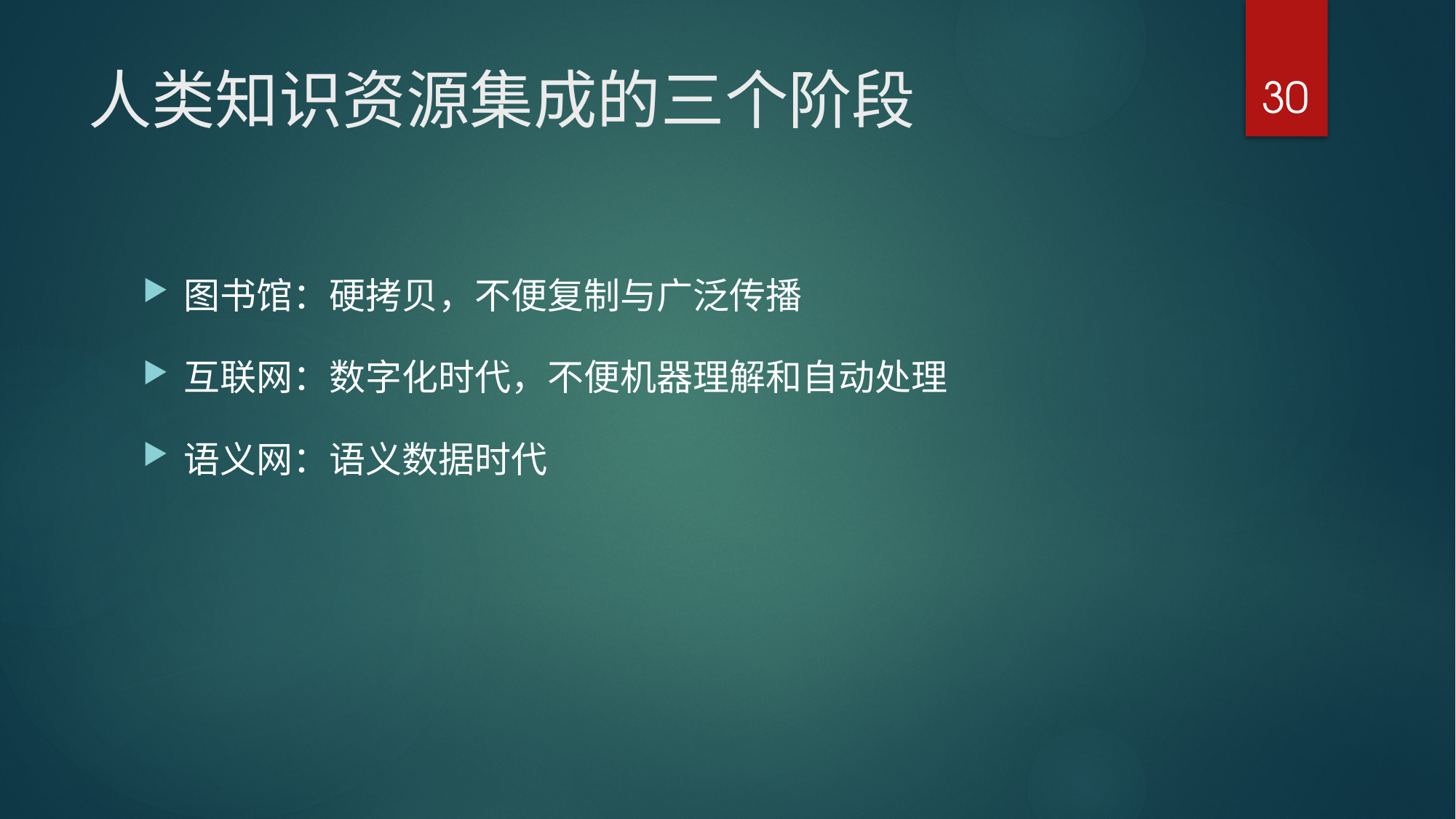

30
# 人类知识资源集成的三个阶段
图书馆：硬拷贝，不便复制与广泛传播
互联网：数字化时代，不便机器理解和自动处理
语义网：语义数据时代